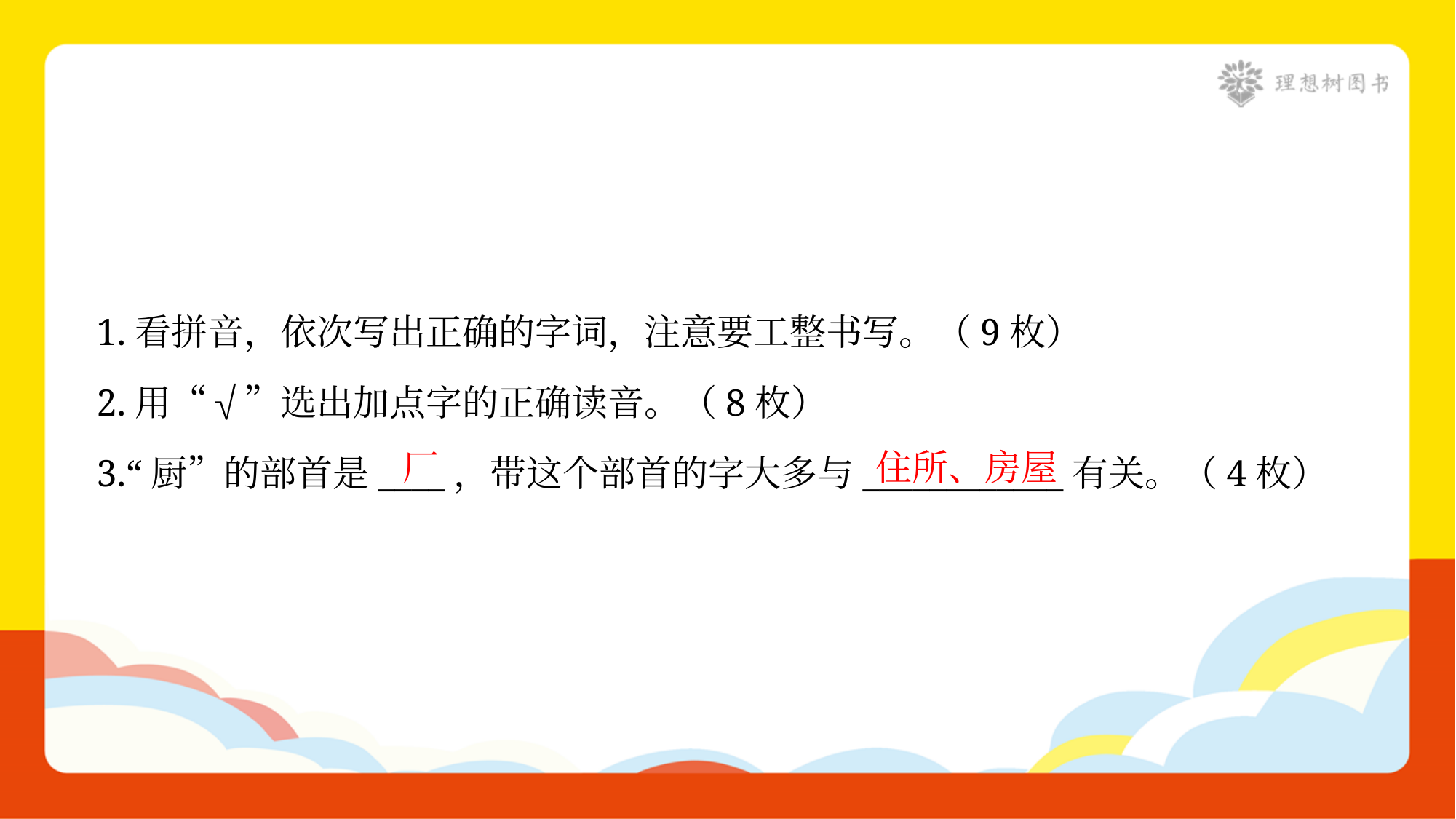

1.看拼音，依次写出正确的字词，注意要工整书写。（9枚）
2.用“√”选出加点字的正确读音。（8枚）
厂
住所、房屋
3.“厨”的部首是____，带这个部首的字大多与____________有关。（4枚）